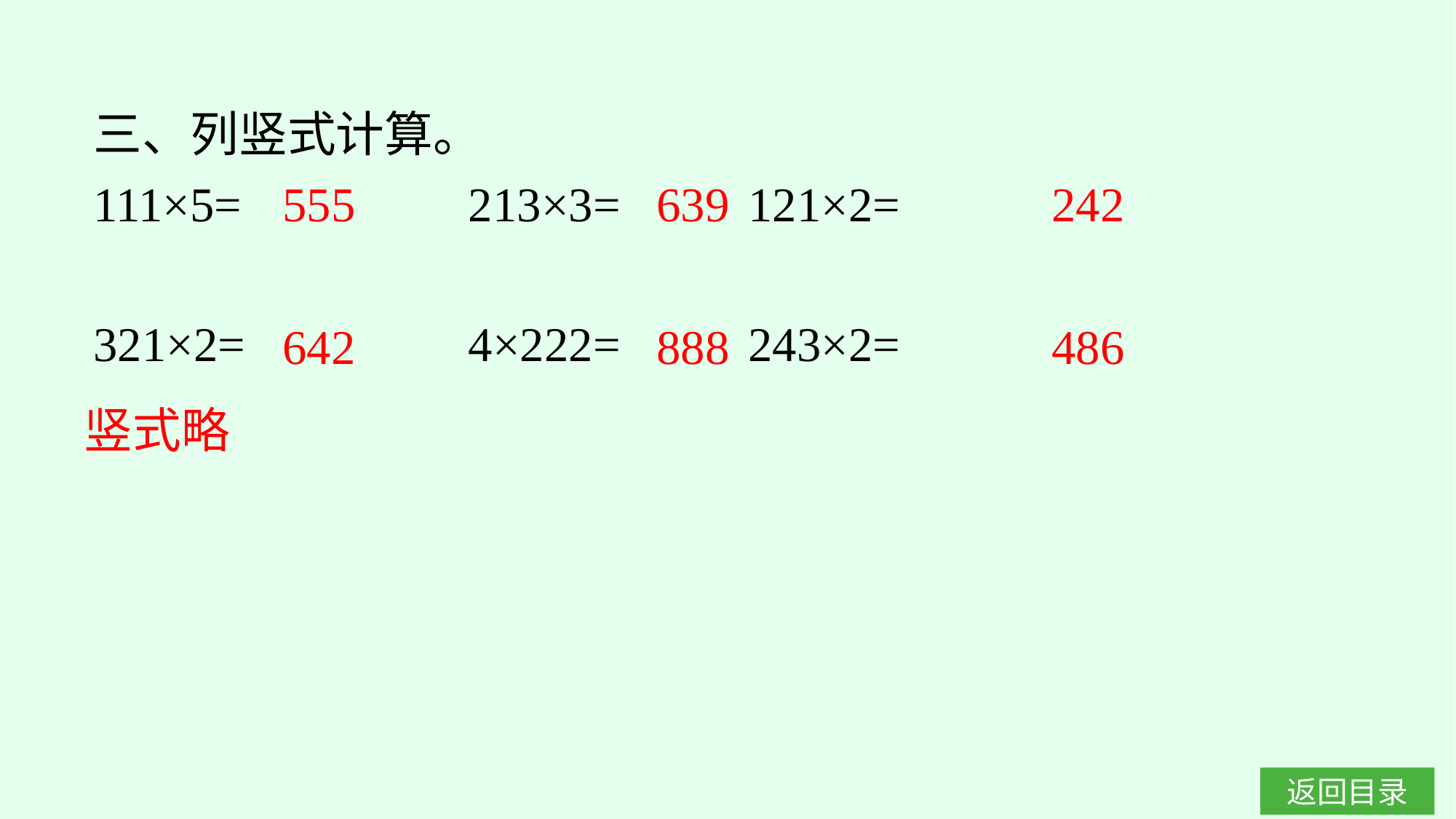

三、列竖式计算。
111×5=		213×3=		121×2=

321×2=		4×222=		243×2=
639
242
555
888
486
642
竖式略